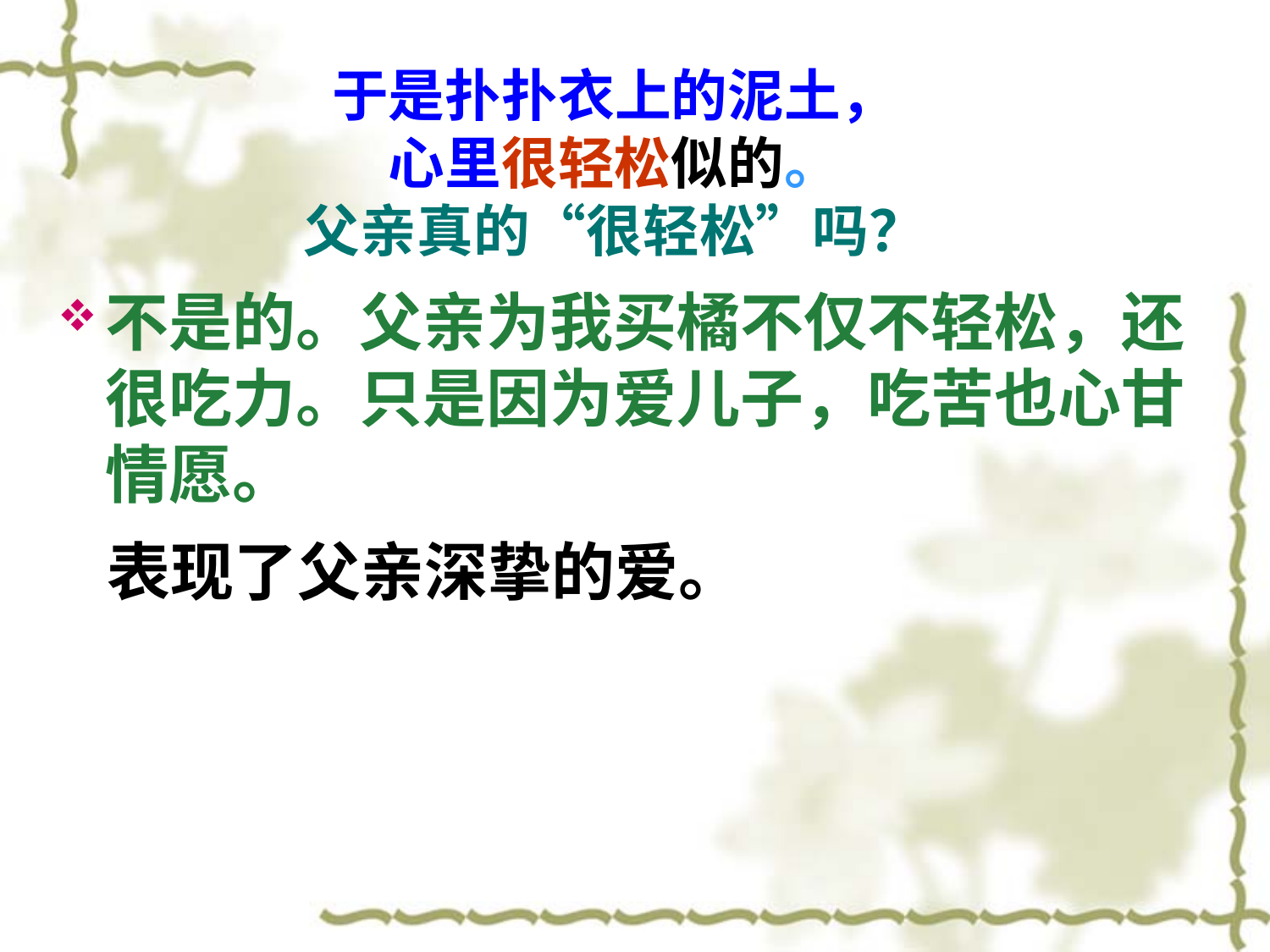

# 于是扑扑衣上的泥土， 心里很轻松似的。 父亲真的“很轻松”吗？
不是的。父亲为我买橘不仅不轻松，还很吃力。只是因为爱儿子，吃苦也心甘情愿。

表现了父亲深挚的爱。